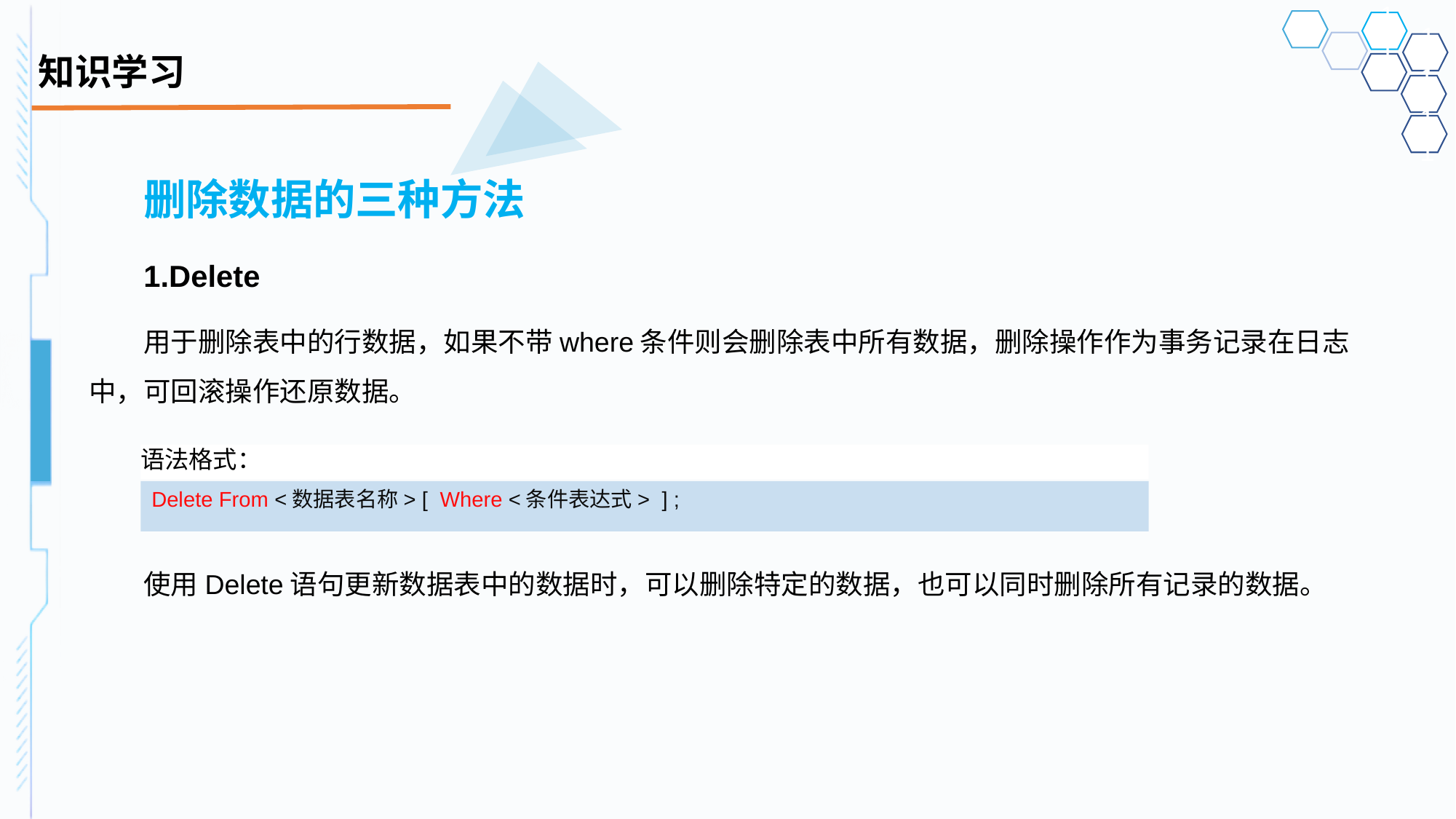

# 知识学习

删除数据的三种方法
1.Delete
用于删除表中的行数据，如果不带where条件则会删除表中所有数据，删除操作作为事务记录在日志中，可回滚操作还原数据。

使用Delete语句更新数据表中的数据时，可以删除特定的数据，也可以同时删除所有记录的数据。
语法格式：
Delete From <数据表名称> [  Where <条件表达式>  ] ;